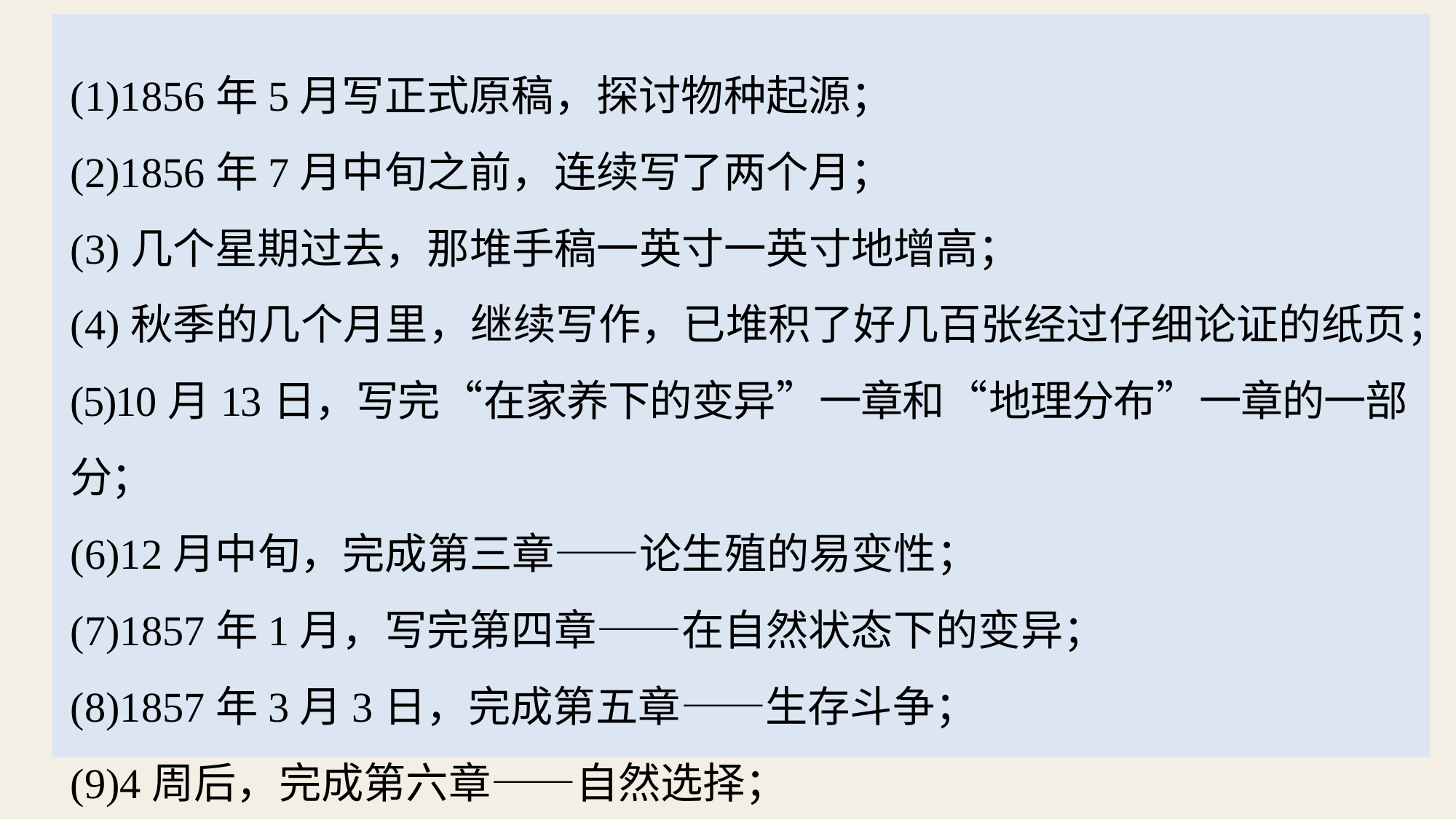

(1)1856年5月写正式原稿，探讨物种起源；
(2)1856年7月中旬之前，连续写了两个月；
(3)几个星期过去，那堆手稿一英寸一英寸地增高；
(4)秋季的几个月里，继续写作，已堆积了好几百张经过仔细论证的纸页；
(5)10月13日，写完“在家养下的变异”一章和“地理分布”一章的一部分；
(6)12月中旬，完成第三章——论生殖的易变性；
(7)1857年1月，写完第四章——在自然状态下的变异；
(8)1857年3月3日，完成第五章——生存斗争；
(9)4周后，完成第六章——自然选择；